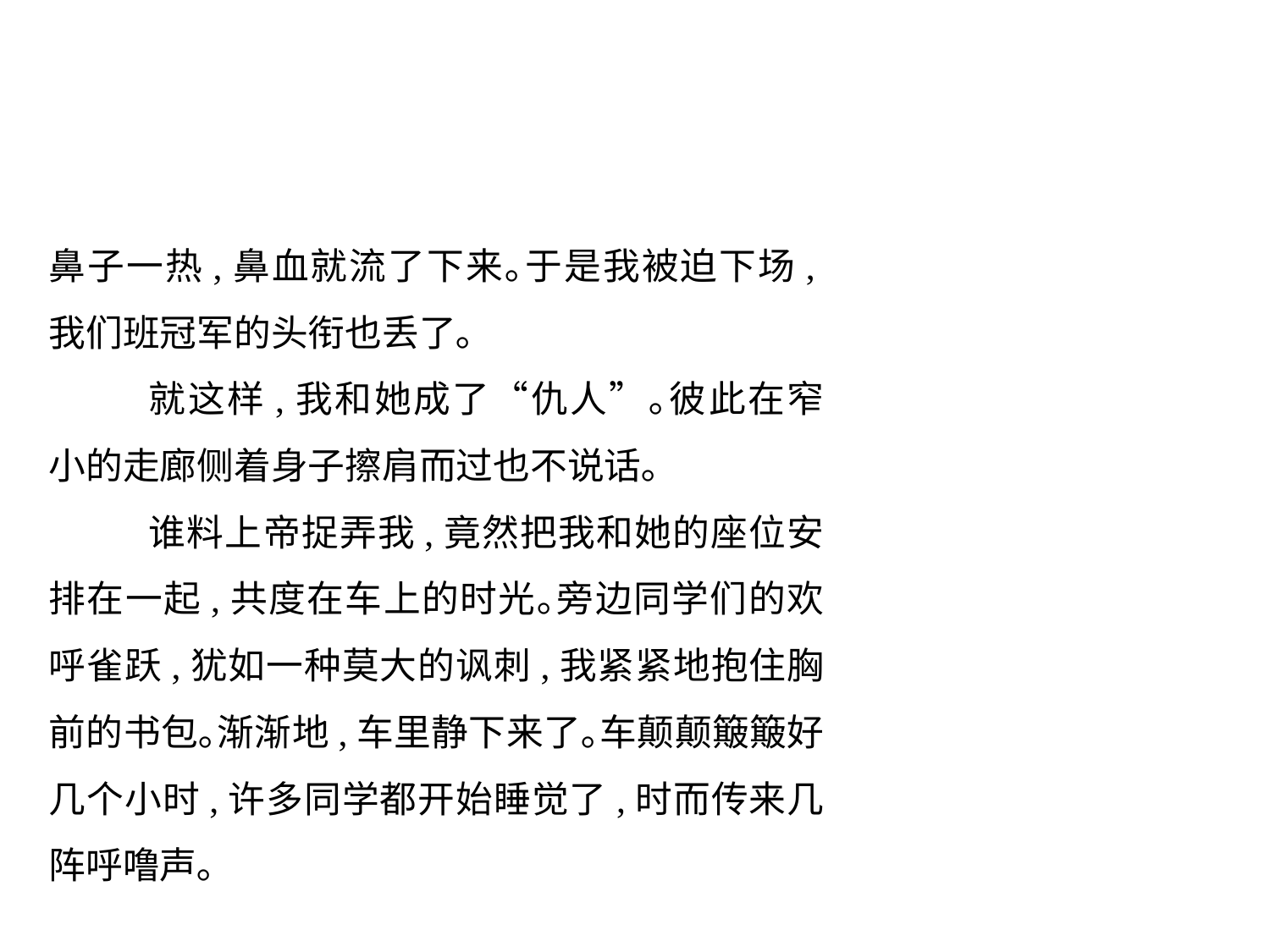

鼻子一热,鼻血就流了下来｡于是我被迫下场,我们班冠军的头衔也丢了｡
就这样,我和她成了“仇人”｡彼此在窄小的走廊侧着身子擦肩而过也不说话｡
谁料上帝捉弄我,竟然把我和她的座位安排在一起,共度在车上的时光｡旁边同学们的欢呼雀跃,犹如一种莫大的讽刺,我紧紧地抱住胸前的书包｡渐渐地,车里静下来了｡车颠颠簸簸好几个小时,许多同学都开始睡觉了,时而传来几阵呼噜声｡